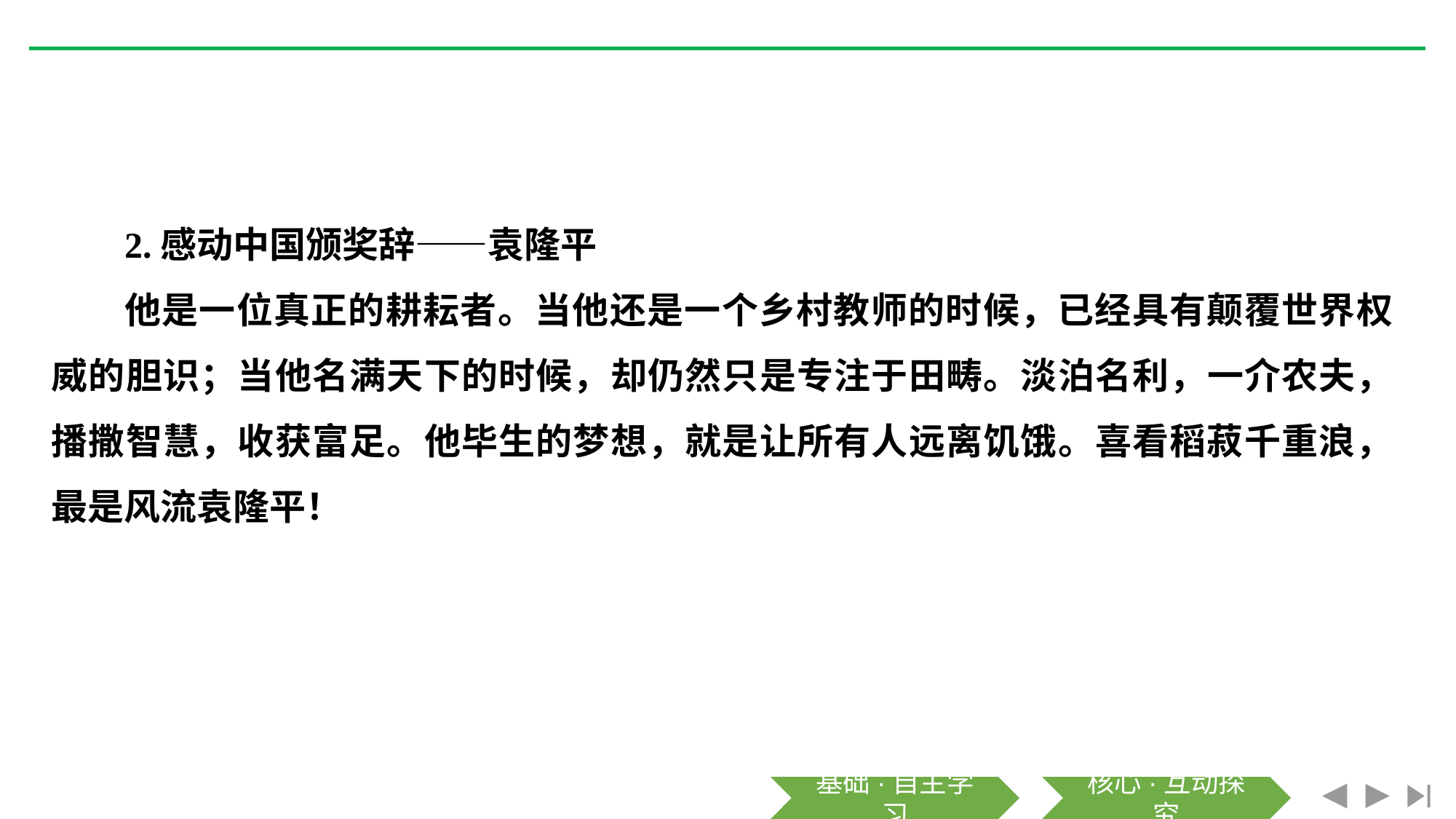

2.感动中国颁奖辞——袁隆平
他是一位真正的耕耘者。当他还是一个乡村教师的时候，已经具有颠覆世界权威的胆识；当他名满天下的时候，却仍然只是专注于田畴。淡泊名利，一介农夫，播撒智慧，收获富足。他毕生的梦想，就是让所有人远离饥饿。喜看稻菽千重浪，最是风流袁隆平！